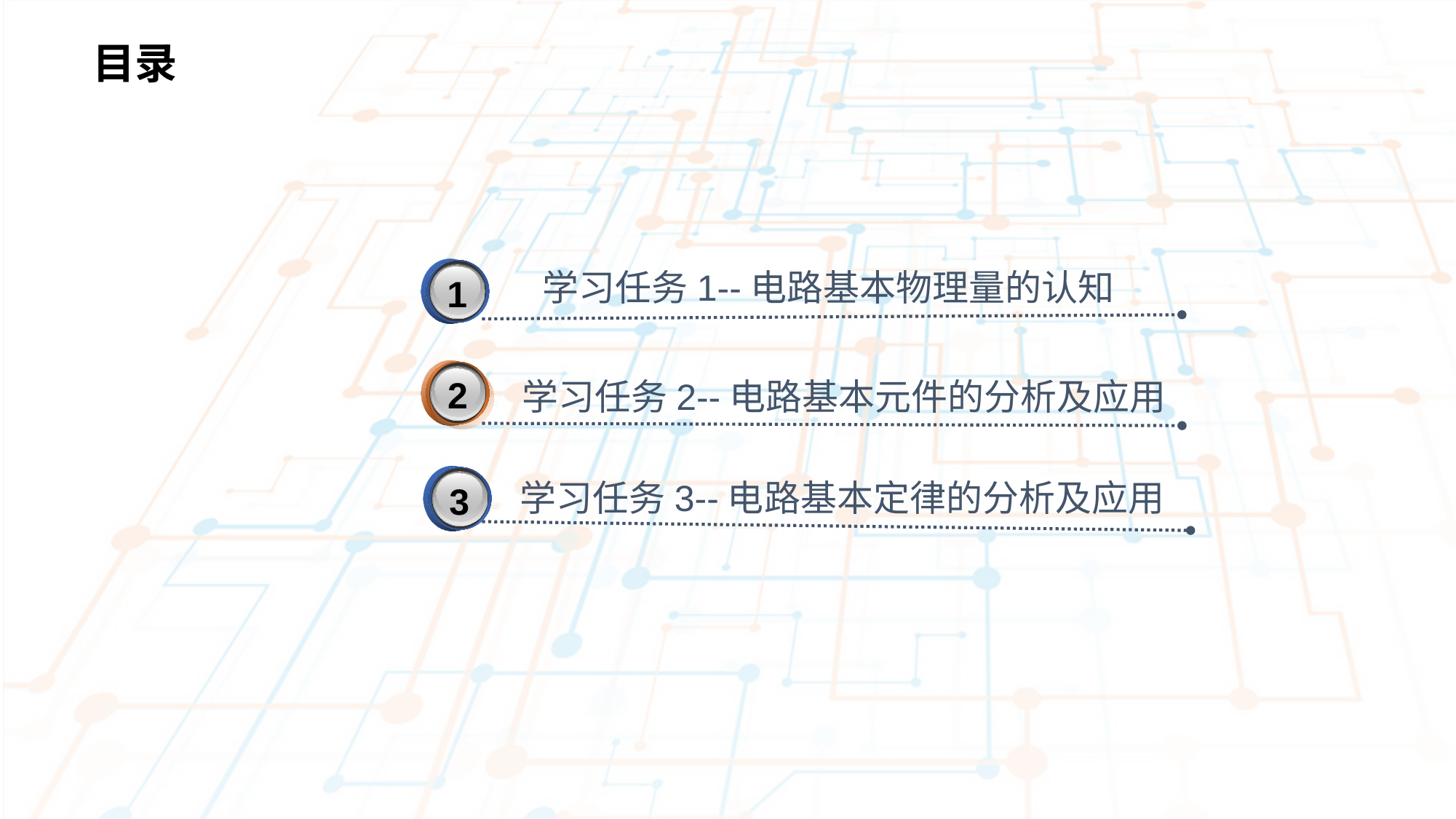

目录

3

学习任务1--电路基本物理量的认知
1

2
学习任务2--电路基本元件的分析及应用

3

学习任务3--电路基本定律的分析及应用
3